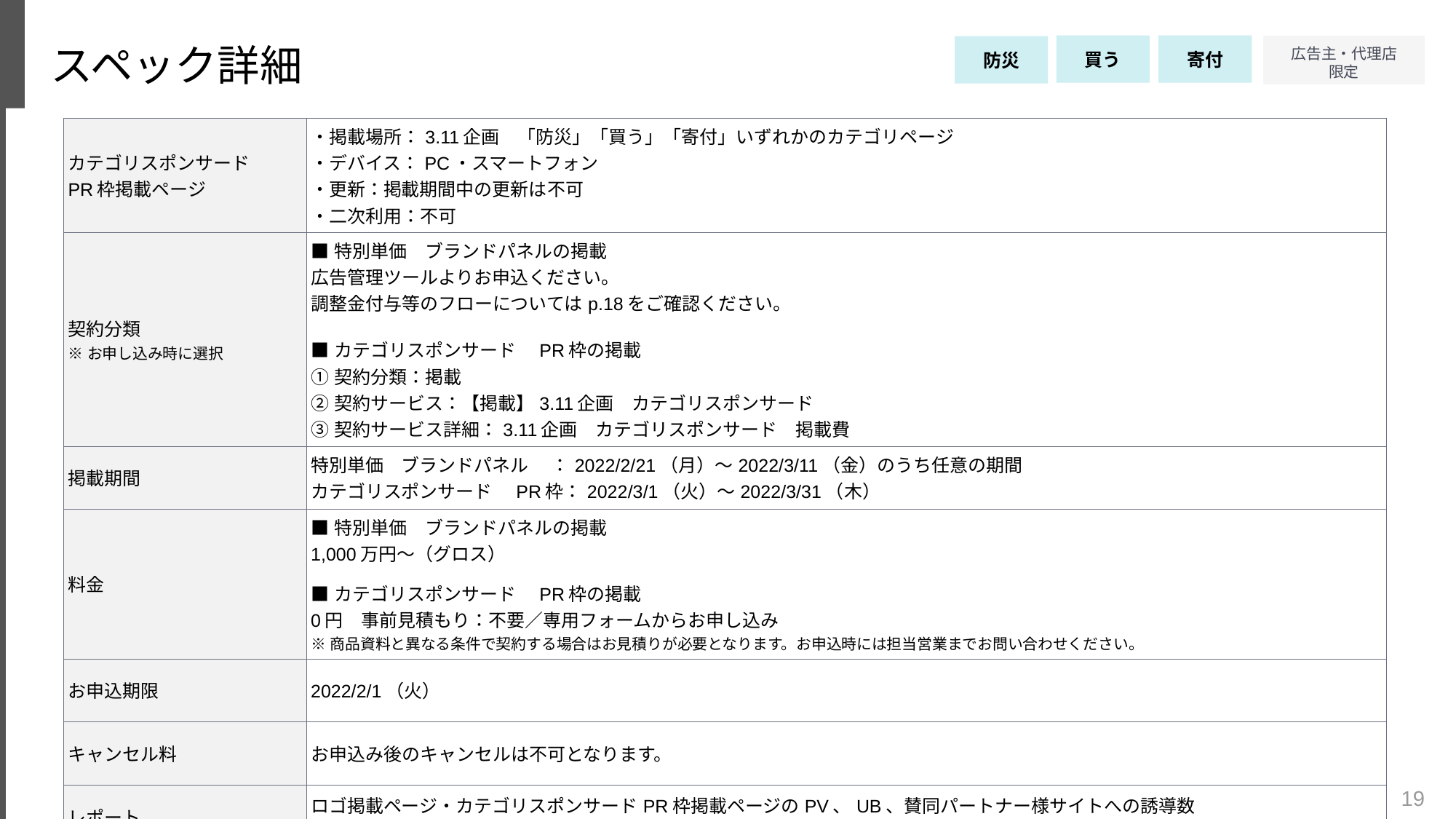

スペック詳細
買う
寄付
防災
| カテゴリスポンサード PR枠掲載ページ | ・掲載場所：3.11企画　「防災」「買う」「寄付」いずれかのカテゴリページ ・デバイス：PC・スマートフォン ・更新：掲載期間中の更新は不可 ・二次利用：不可 |
| --- | --- |
| 契約分類 ※お申し込み時に選択 | ■特別単価　ブランドパネルの掲載 広告管理ツールよりお申込ください。 調整金付与等のフローについてはp.18をご確認ください。 ■カテゴリスポンサード　PR枠の掲載 ①契約分類：掲載 ②契約サービス：【掲載】3.11企画　カテゴリスポンサード ③契約サービス詳細：3.11企画　カテゴリスポンサード　掲載費 |
| 掲載期間 | 特別単価　ブランドパネル　 ：2022/2/21（月）～2022/3/11（金）のうち任意の期間 カテゴリスポンサード　PR枠：2022/3/1（火）～2022/3/31（木） |
| 料金 | ■特別単価　ブランドパネルの掲載 1,000万円～（グロス） ■カテゴリスポンサード　PR枠の掲載 0円　事前見積もり：不要／専用フォームからお申し込み ※商品資料と異なる条件で契約する場合はお見積りが必要となります。お申込時には担当営業までお問い合わせください。 |
| お申込期限 | 2022/2/1（火） |
| キャンセル料 | お申込み後のキャンセルは不可となります。 |
| レポート | ロゴ掲載ページ・カテゴリスポンサードPR枠掲載ページのPV、UB、賛同パートナー様サイトへの誘導数 ※掲載終了後、レポート作成に2週間程度お時間をいただきます。案件の状況によりご提出日は前後する可能性がございます。 |
19